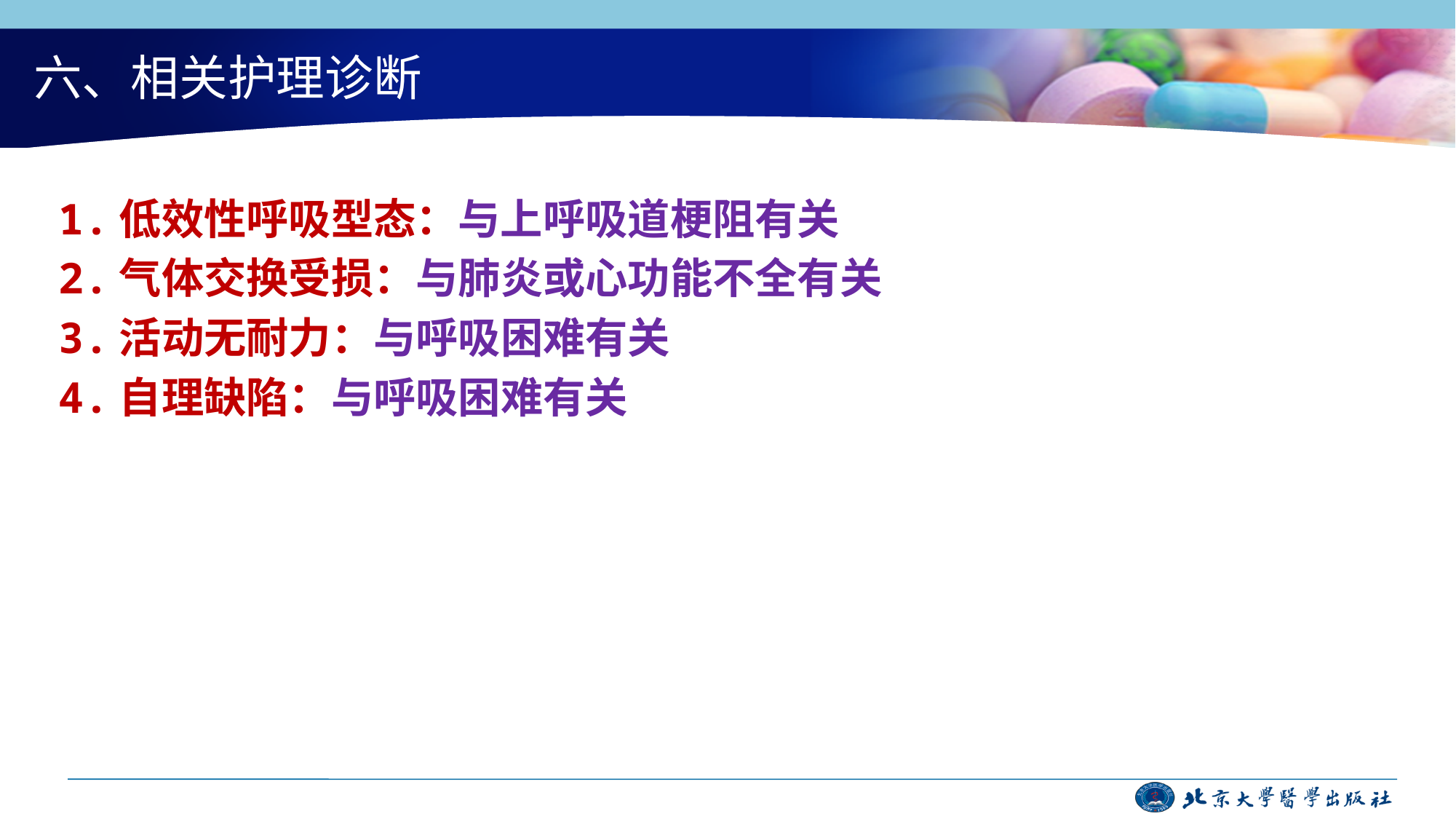

# 六、相关护理诊断
1.低效性呼吸型态：与上呼吸道梗阻有关
2.气体交换受损：与肺炎或心功能不全有关
3.活动无耐力：与呼吸困难有关
4.自理缺陷：与呼吸困难有关